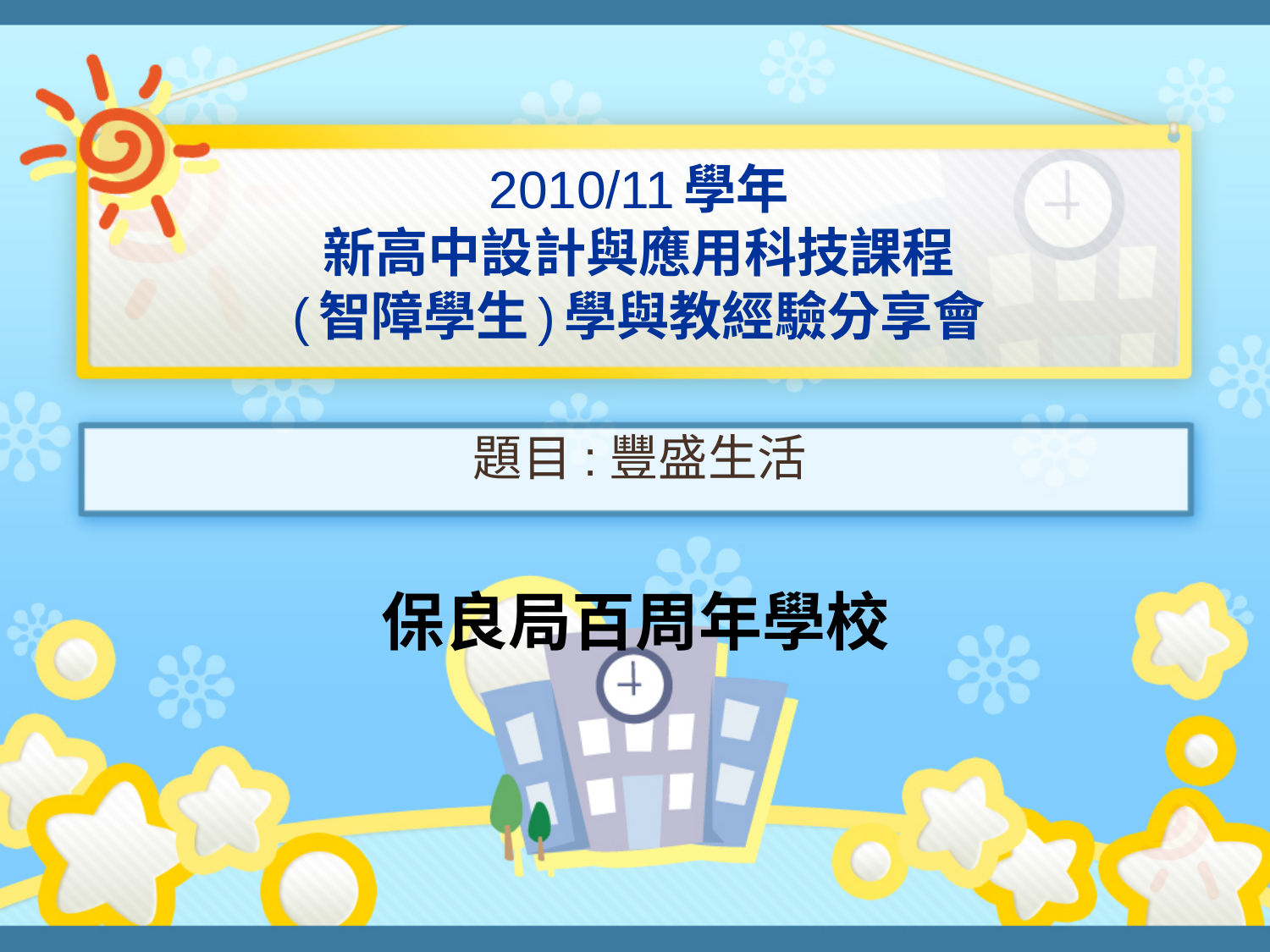

# 2010/11學年 新高中設計與應用科技課程 (智障學生)學與教經驗分享會
題目:豐盛生活
保良局百周年學校